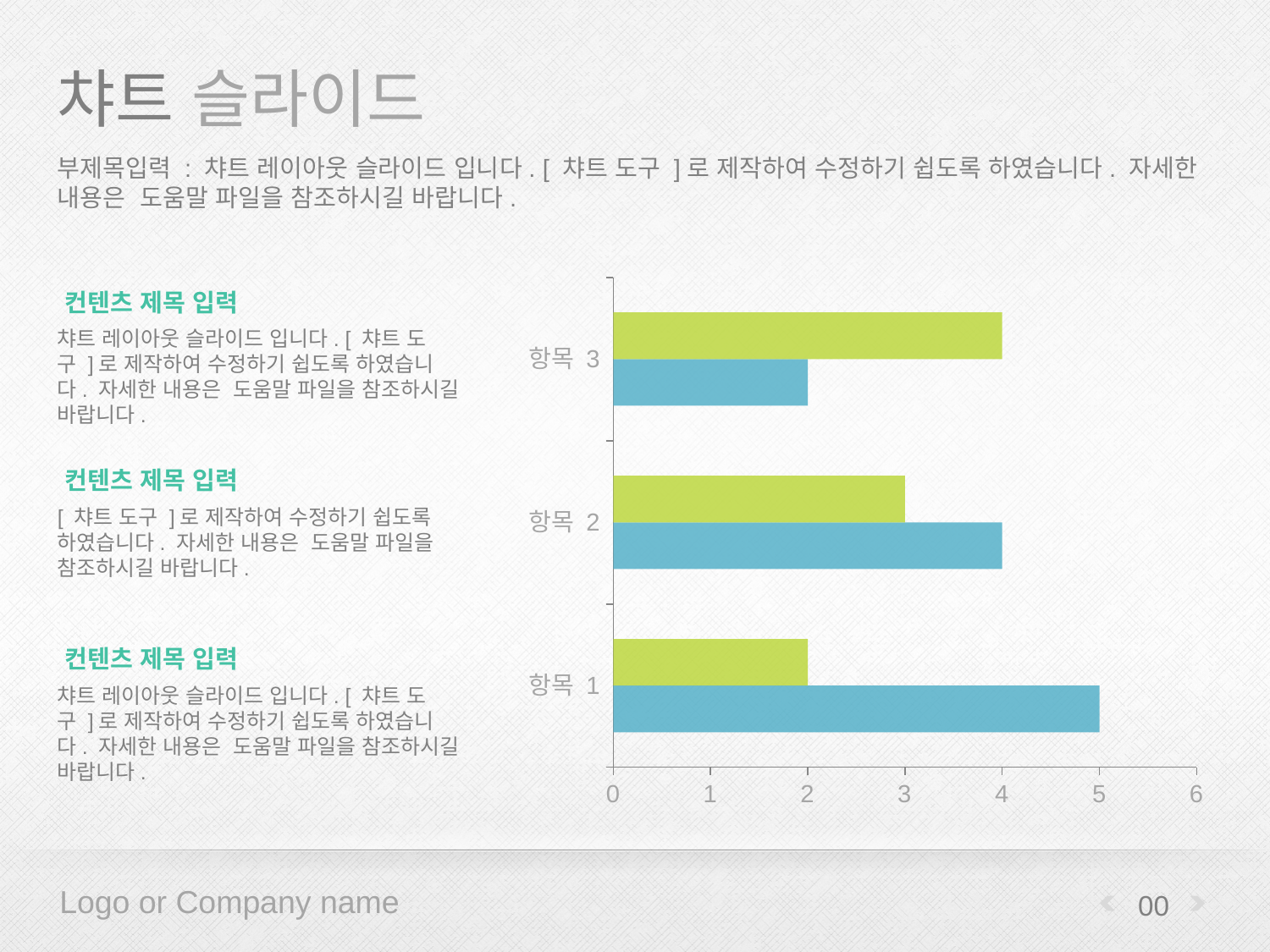

# 챠트 슬라이드
부제목입력 : 챠트 레이아웃 슬라이드 입니다. [ 챠트 도구 ]로 제작하여 수정하기 쉽도록 하였습니다. 자세한 내용은  도움말 파일을 참조하시길 바랍니다.

### Chart

| Category | Series 1 | Series 2 |
|---|---|---|
| 항목 1 | 5.0 | 2.0 |
| 항목 2 | 4.0 | 3.0 |
| 항목 3 | 2.0 | 4.0 |
컨텐츠 제목 입력
챠트 레이아웃 슬라이드 입니다. [ 챠트 도구 ]로 제작하여 수정하기 쉽도록 하였습니다. 자세한 내용은  도움말 파일을 참조하시길 바랍니다.
컨텐츠 제목 입력
[ 챠트 도구 ]로 제작하여 수정하기 쉽도록 하였습니다. 자세한 내용은  도움말 파일을 참조하시길 바랍니다.
컨텐츠 제목 입력
챠트 레이아웃 슬라이드 입니다. [ 챠트 도구 ]로 제작하여 수정하기 쉽도록 하였습니다. 자세한 내용은  도움말 파일을 참조하시길 바랍니다.
00